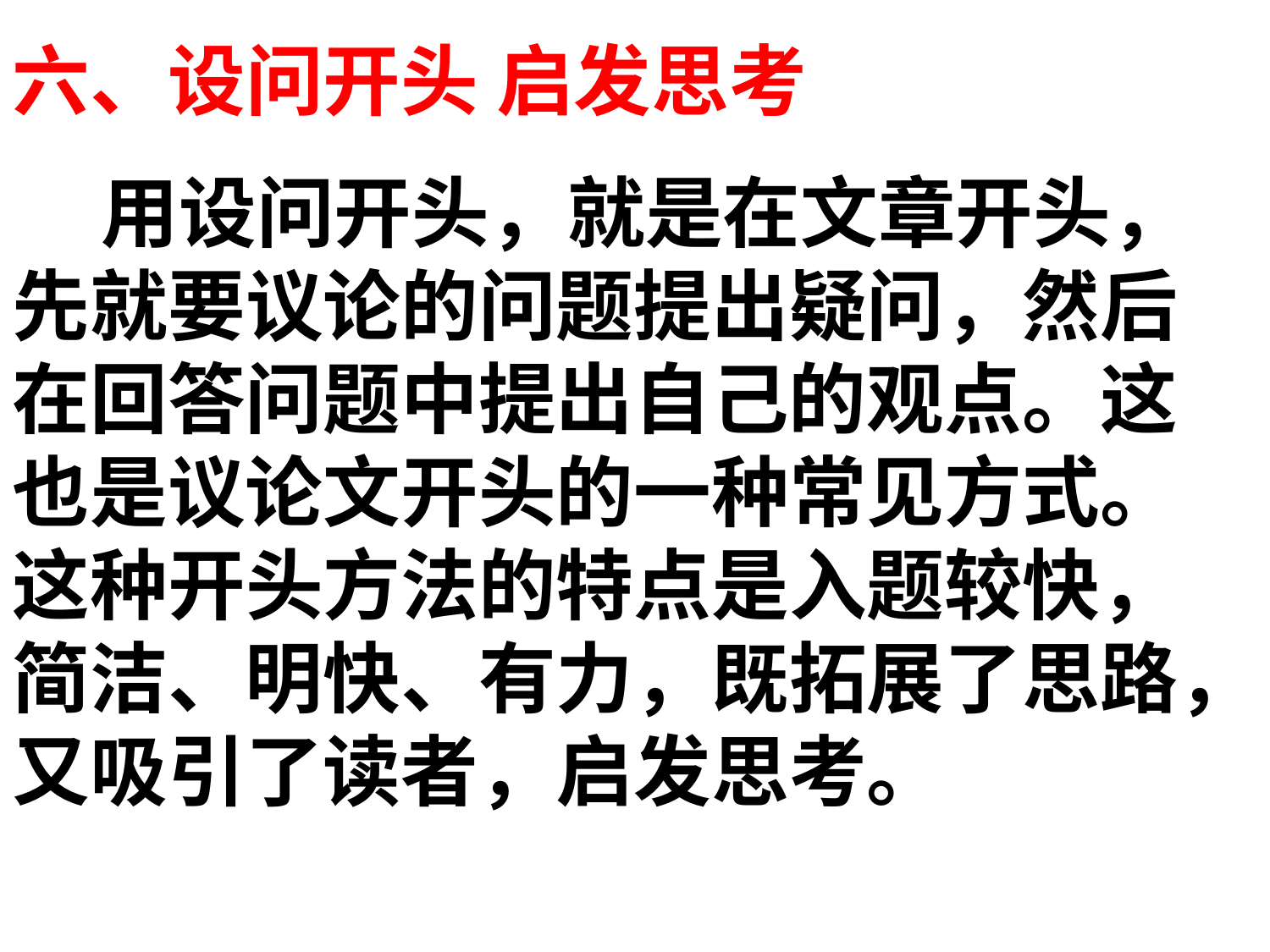

六、设问开头 启发思考
    用设问开头，就是在文章开头，先就要议论的问题提出疑问，然后在回答问题中提出自己的观点。这也是议论文开头的一种常见方式。这种开头方法的特点是入题较快，简洁、明快、有力，既拓展了思路，又吸引了读者，启发思考。